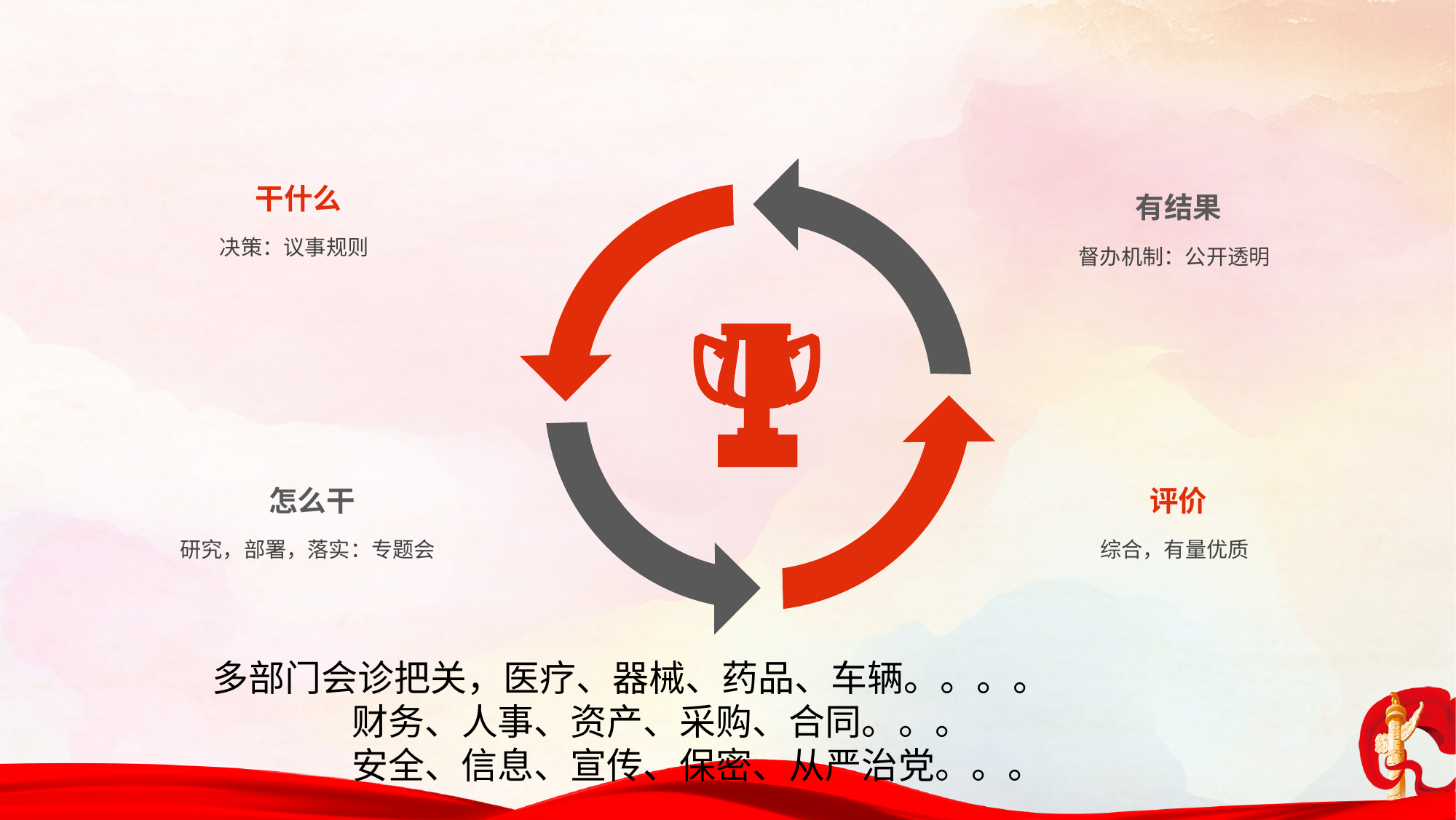

干什么
有结果
决策：议事规则
督办机制：公开透明

怎么干
评价
研究，部署，落实：专题会
综合，有量优质
多部门会诊把关，医疗、器械、药品、车辆。。。。
                财务、人事、资产、采购、合同。。。
                安全、信息、宣传、保密、从严治党。。。